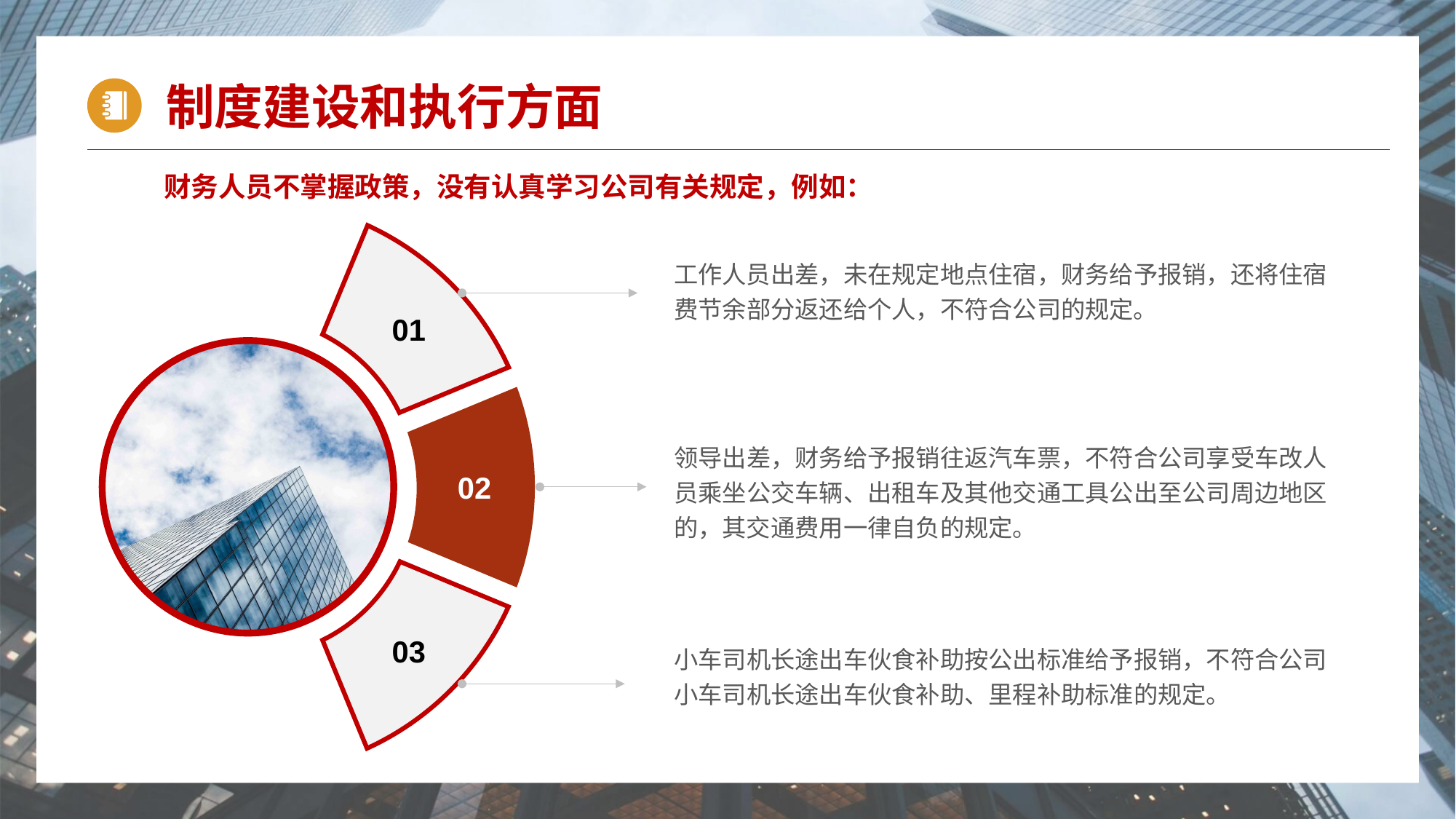

制度建设和执行方面

财务人员不掌握政策，没有认真学习公司有关规定，例如：

01

02

03
工作人员出差，未在规定地点住宿，财务给予报销，还将住宿费节余部分返还给个人，不符合公司的规定。
领导出差，财务给予报销往返汽车票，不符合公司享受车改人员乘坐公交车辆、出租车及其他交通工具公出至公司周边地区的，其交通费用一律自负的规定。
小车司机长途出车伙食补助按公出标准给予报销，不符合公司小车司机长途出车伙食补助、里程补助标准的规定。